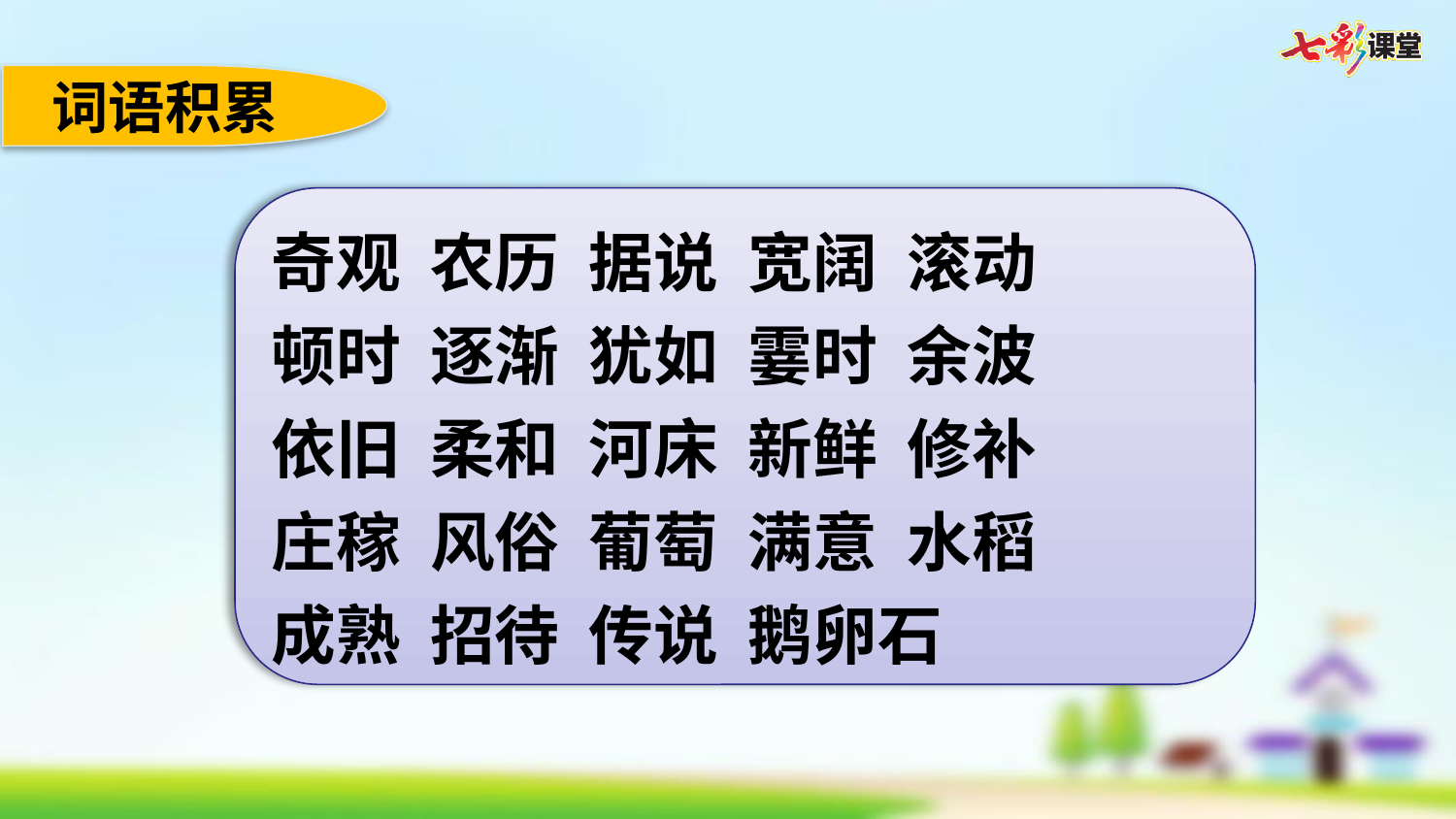

词语积累

奇观  农历  据说  宽阔  滚动
顿时  逐渐  犹如  霎时  余波
依旧  柔和  河床  新鲜  修补
庄稼  风俗  葡萄  满意  水稻
成熟  招待  传说  鹅卵石